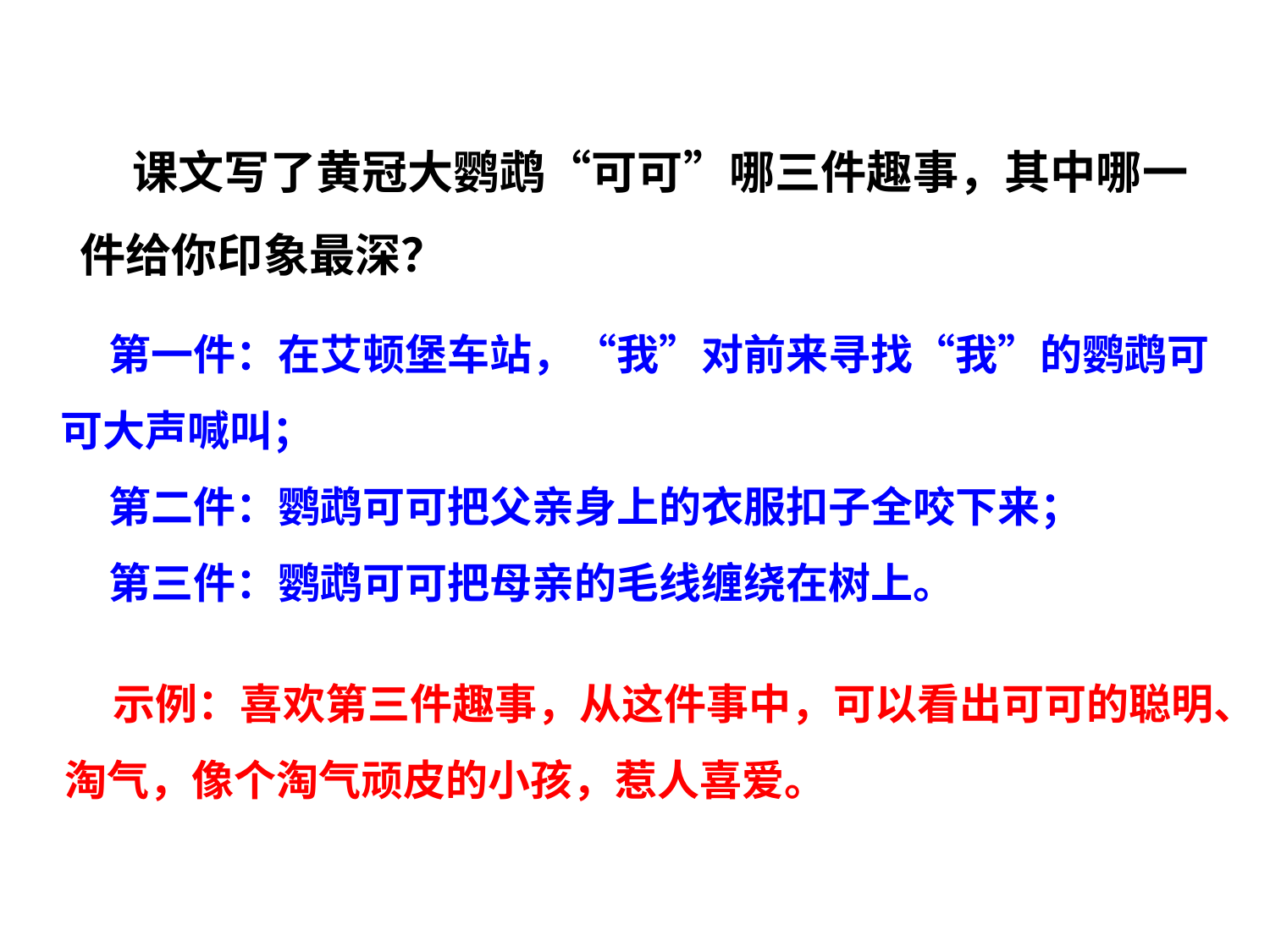

课文写了黄冠大鹦鹉“可可”哪三件趣事，其中哪一件给你印象最深？
    第一件：在艾顿堡车站，“我”对前来寻找“我”的鹦鹉可可大声喊叫；
    第二件：鹦鹉可可把父亲身上的衣服扣子全咬下来；
    第三件：鹦鹉可可把母亲的毛线缠绕在树上。
    示例：喜欢第三件趣事，从这件事中，可以看出可可的聪明、淘气，像个淘气顽皮的小孩，惹人喜爱。